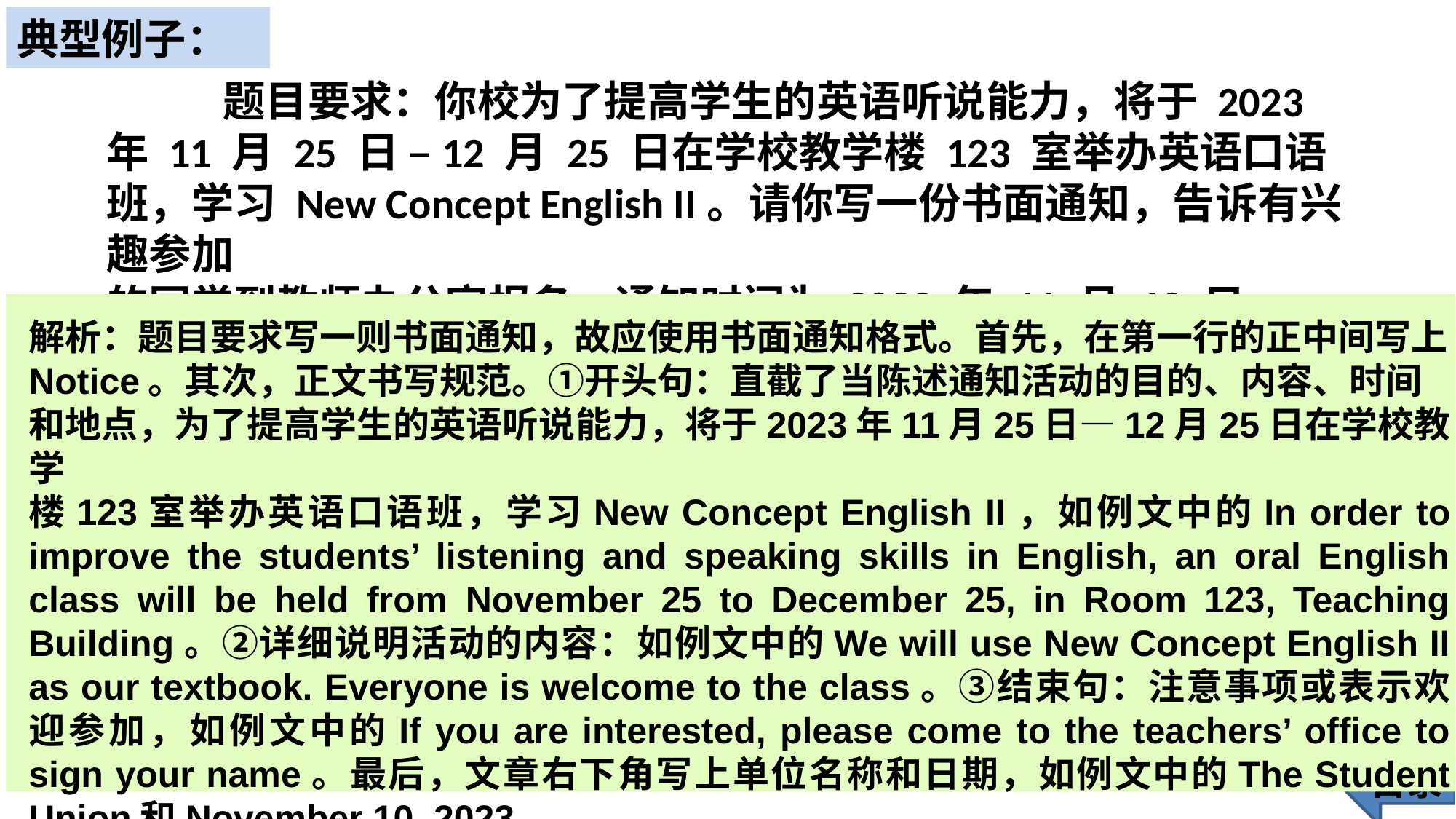

典型例子：
           题目要求：你校为了提高学生的英语听说能力，将于 2023 年 11 月 25 日 –12 月 25 日在学校教学楼 123 室举办英语口语班，学习 New Concept English II。请你写一份书面通知，告诉有兴趣参加
的同学到教师办公室报名。通知时间为 2023 年 11 月 10 日。

解析：题目要求写一则书面通知，故应使用书面通知格式。首先，在第一行的正中间写上
Notice。其次，正文书写规范。①开头句：直截了当陈述通知活动的目的、内容、时间
和地点，为了提高学生的英语听说能力，将于2023年11月25日—12月25日在学校教学
楼123室举办英语口语班，学习New Concept English II，如例文中的In order to improve the students’ listening and speaking skills in English, an oral English class will be held from November 25 to December 25, in Room 123, Teaching Building。②详细说明活动的内容：如例文中的We will use New Concept English II as our textbook. Everyone is welcome to the class。③结束句：注意事项或表示欢迎参加，如例文中的If you are interested, please come to the teachers’ office to sign your name。最后，文章右下角写上单位名称和日期，如例文中的The Student Union和November 10, 2023。
目录
71